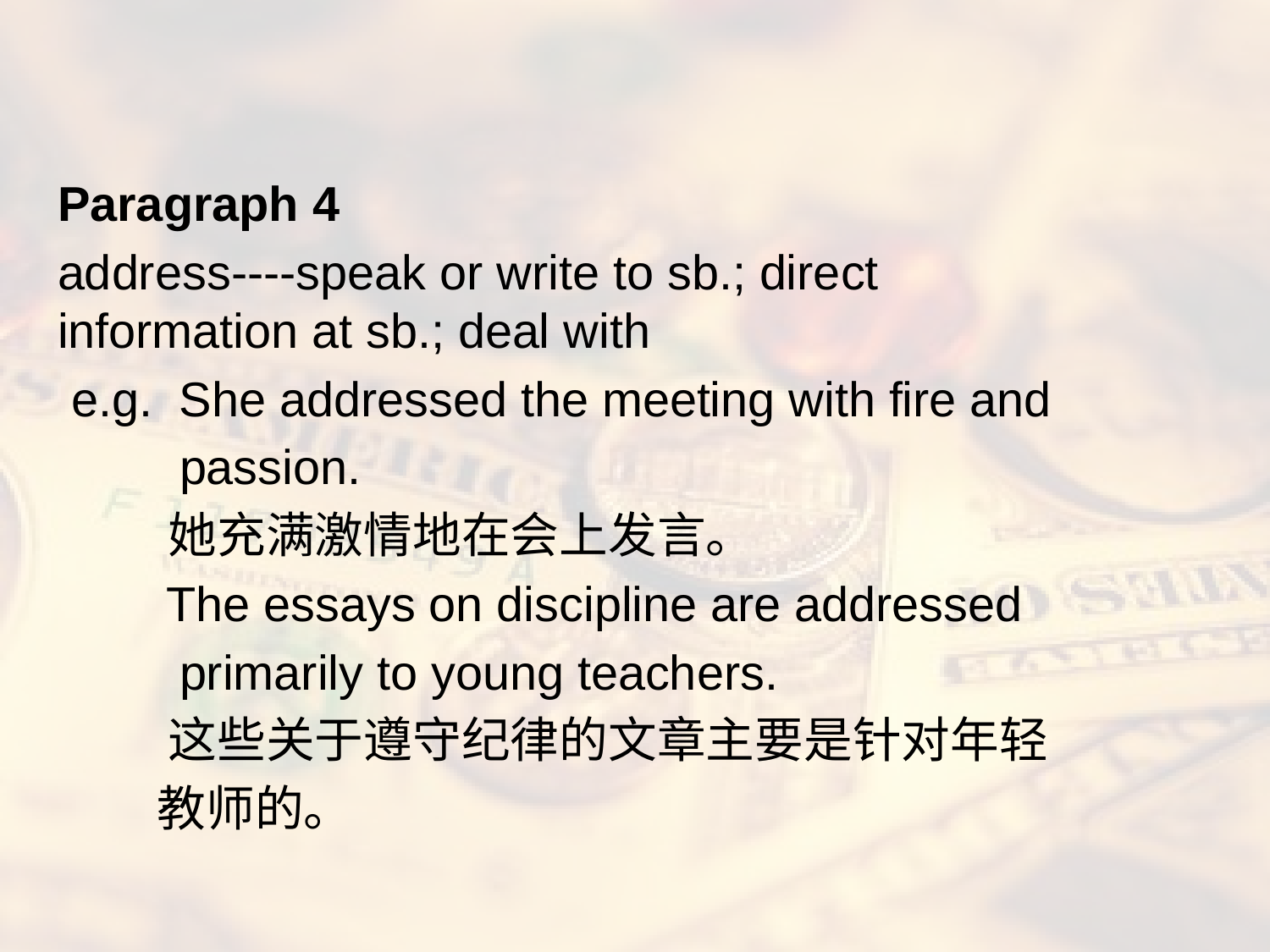

#
Paragraph 4
address----speak or write to sb.; direct information at sb.; deal with
 e.g.  She addressed the meeting with fire and
         passion.
         她充满激情地在会上发言。
        The essays on discipline are addressed
         primarily to young teachers.
         这些关于遵守纪律的文章主要是针对年轻
        教师的。